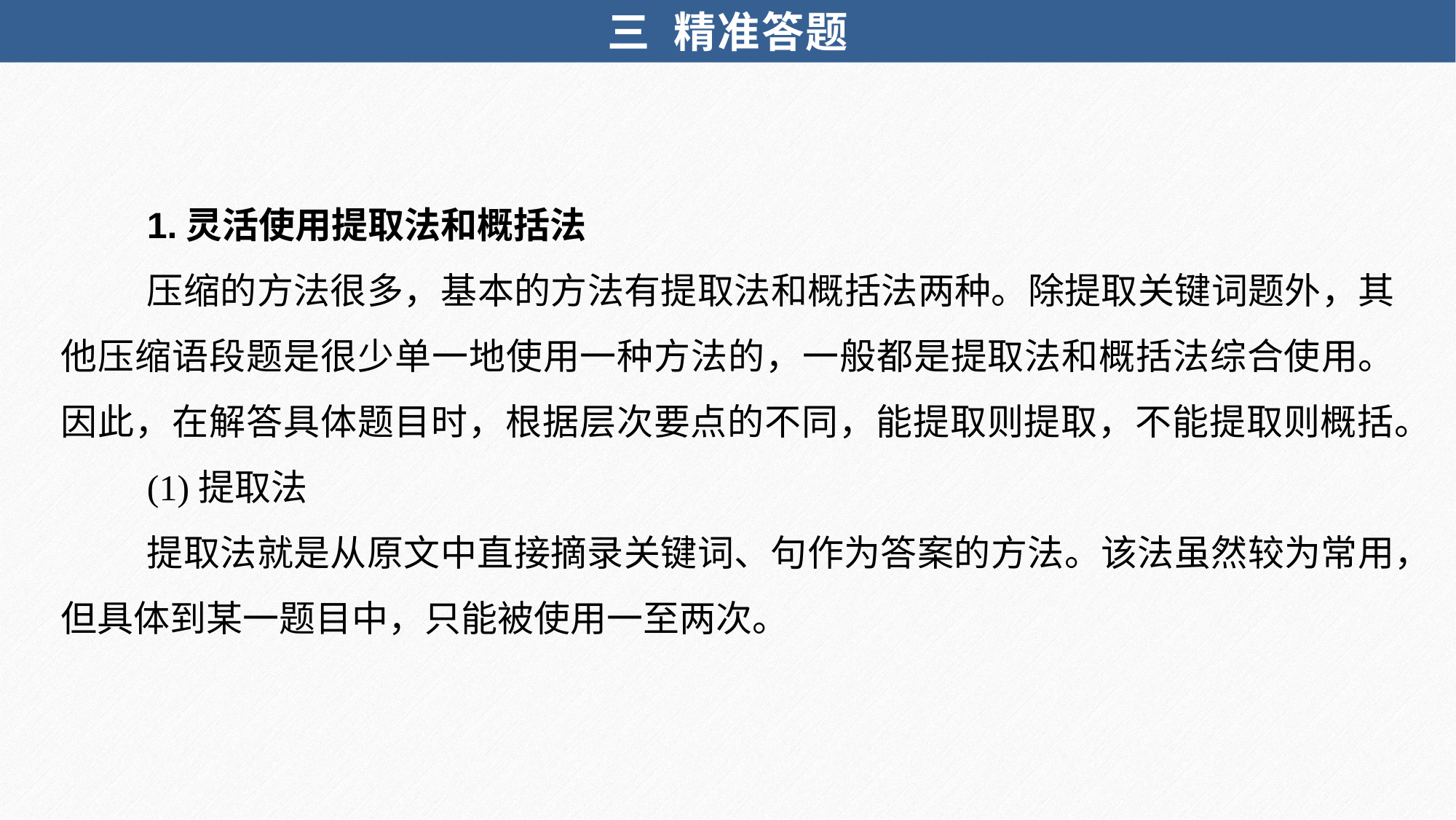

三  精准答题
1.灵活使用提取法和概括法
压缩的方法很多，基本的方法有提取法和概括法两种。除提取关键词题外，其他压缩语段题是很少单一地使用一种方法的，一般都是提取法和概括法综合使用。因此，在解答具体题目时，根据层次要点的不同，能提取则提取，不能提取则概括。
(1)提取法
提取法就是从原文中直接摘录关键词、句作为答案的方法。该法虽然较为常用，但具体到某一题目中，只能被使用一至两次。